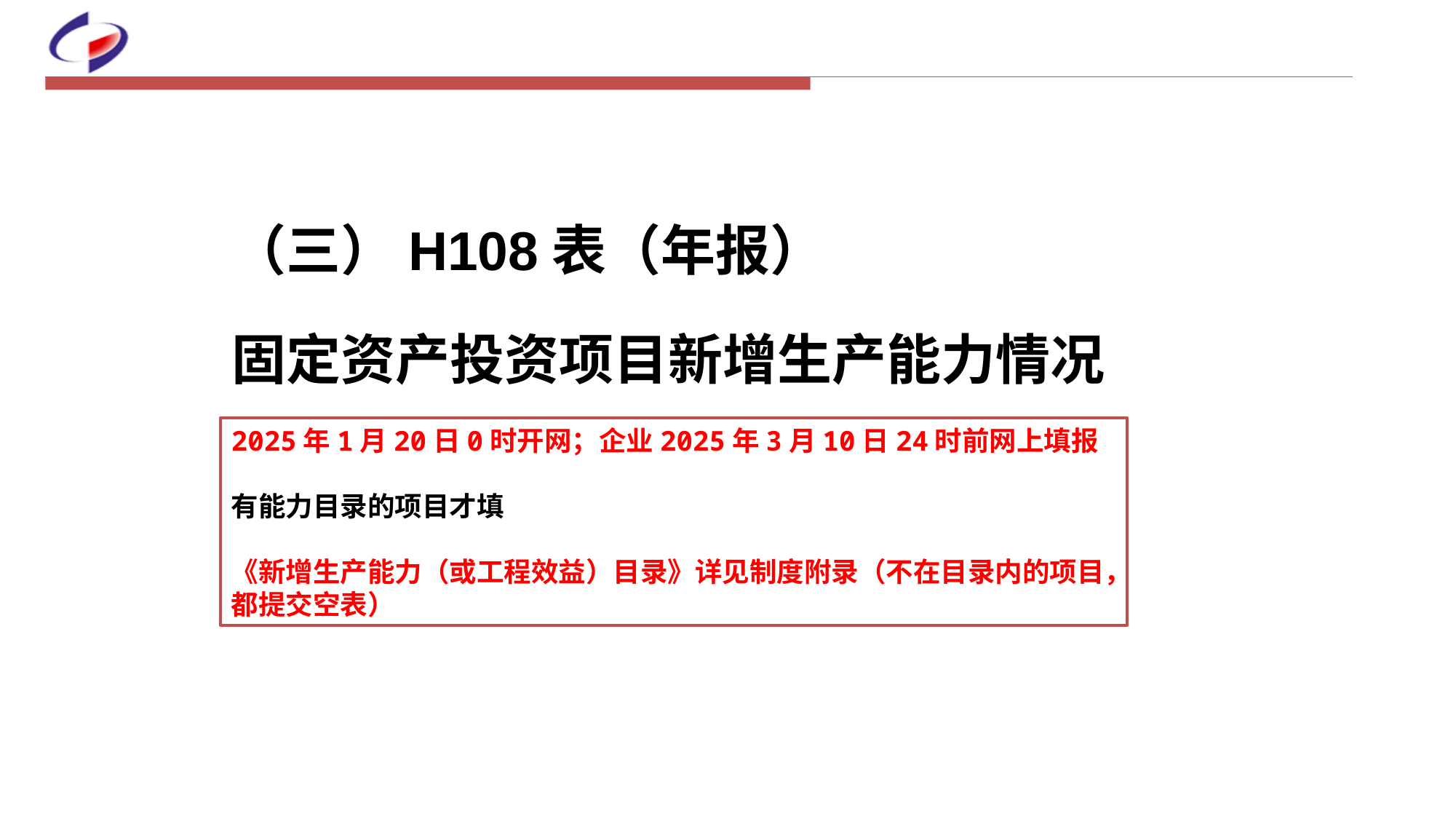

（三）H108表（年报）
固定资产投资项目新增生产能力情况

2025年1月20日0时开网；企业2025年3月10日24时前网上填报

有能力目录的项目才填

《新增生产能力（或工程效益）目录》详见制度附录（不在目录内的项目，都提交空表）